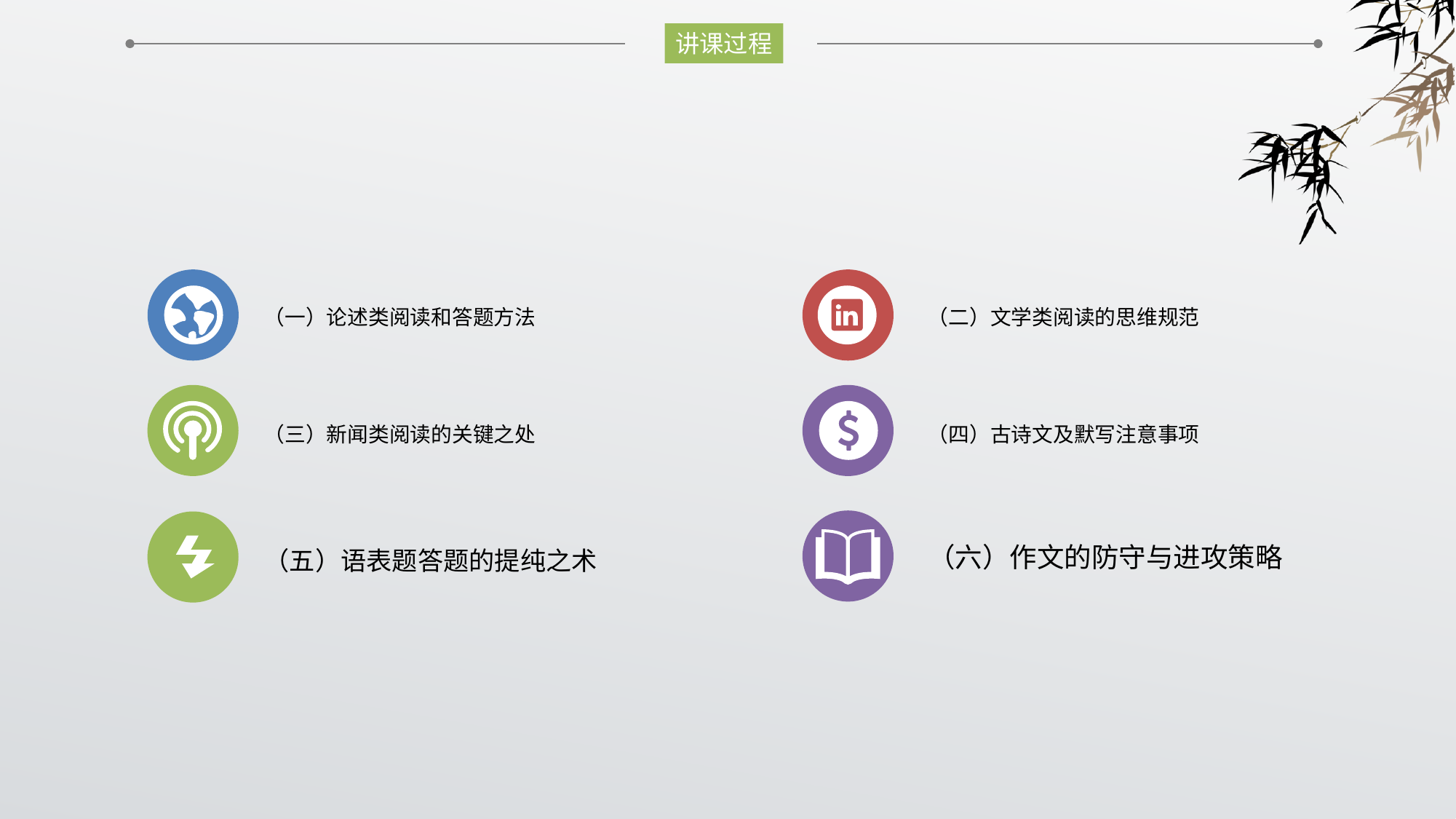

讲课过程

（一）论述类阅读和答题方法
（二）文学类阅读的思维规范

（四）古诗文及默写注意事项
（三）新闻类阅读的关键之处

（六）作文的防守与进攻策略

（五）语表题答题的提纯之术